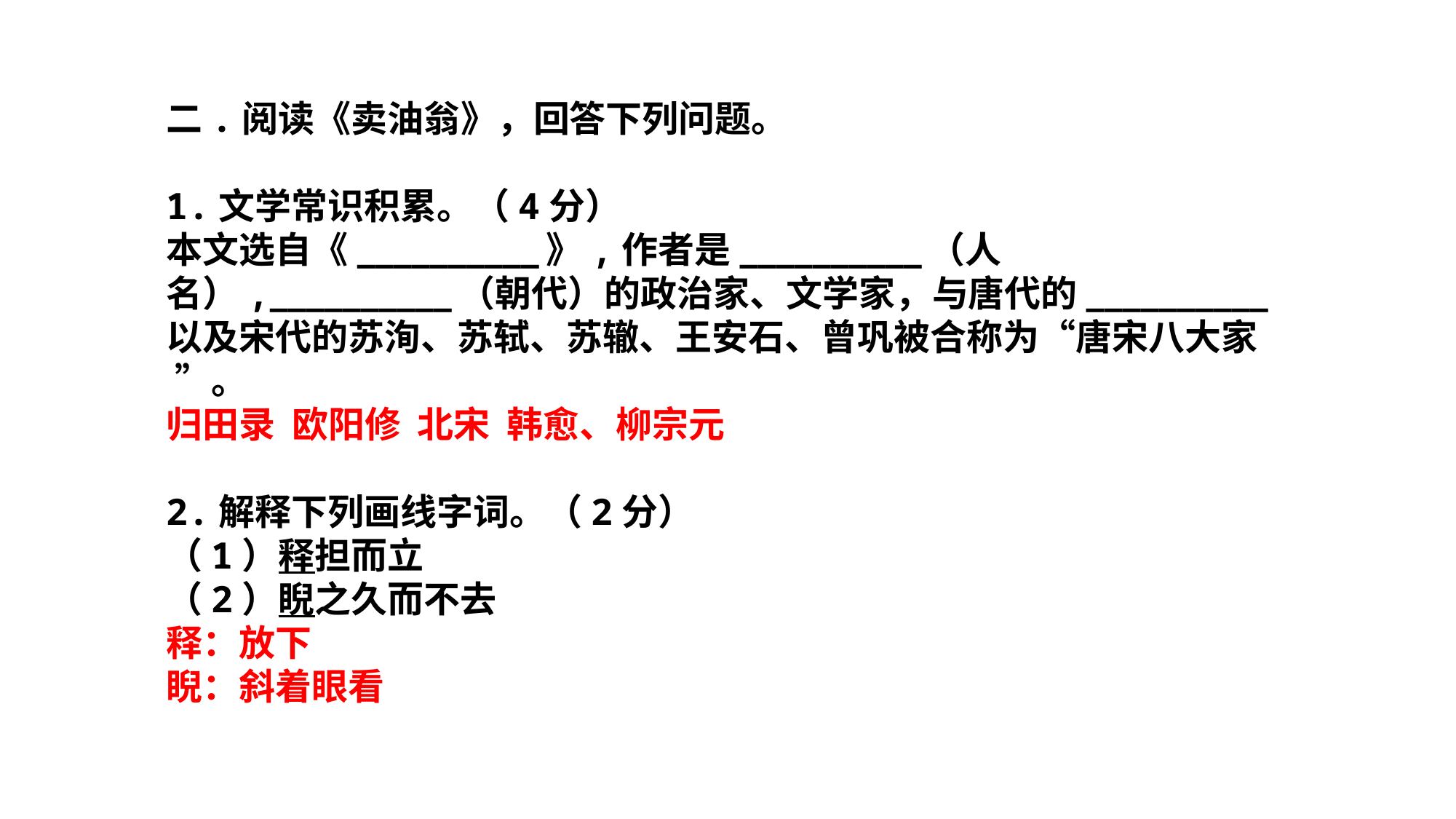

二.阅读《卖油翁》，回答下列问题。

1.文学常识积累。（4分）
本文选自《__________》,作者是__________（人名）,__________（朝代）的政治家、文学家，与唐代的__________以及宋代的苏洵、苏轼、苏辙、王安石、曾巩被合称为“唐宋八大家 ”。
归田录  欧阳修  北宋  韩愈、柳宗元

2.解释下列画线字词。（2分）
（1）释担而立
（2）睨之久而不去
释：放下
睨：斜着眼看